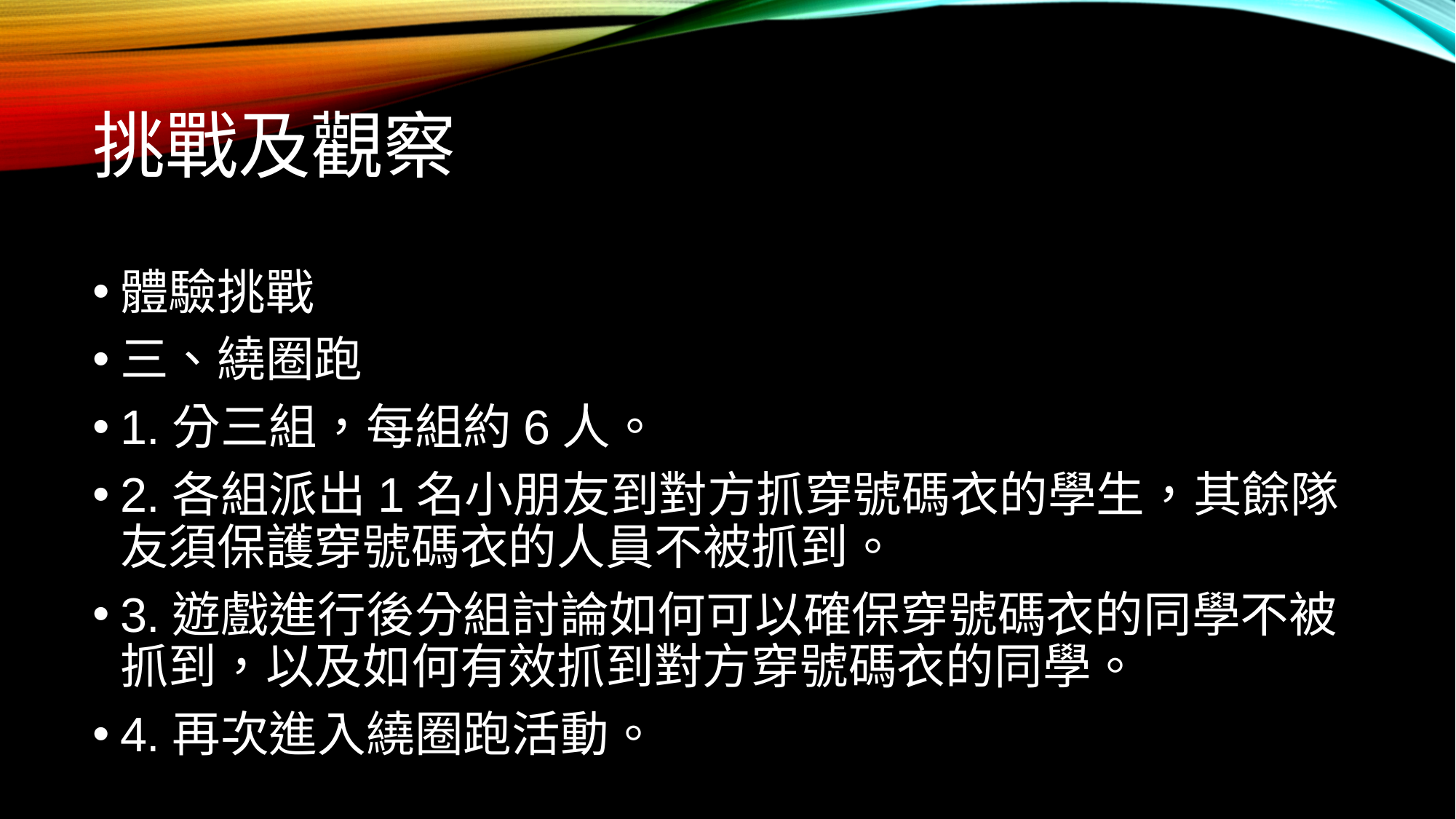

# 挑戰及觀察
體驗挑戰
三、繞圈跑
1.分三組，每組約6人。
2.各組派出1名小朋友到對方抓穿號碼衣的學生，其餘隊友須保護穿號碼衣的人員不被抓到。
3.遊戲進行後分組討論如何可以確保穿號碼衣的同學不被抓到，以及如何有效抓到對方穿號碼衣的同學。
4.再次進入繞圈跑活動。